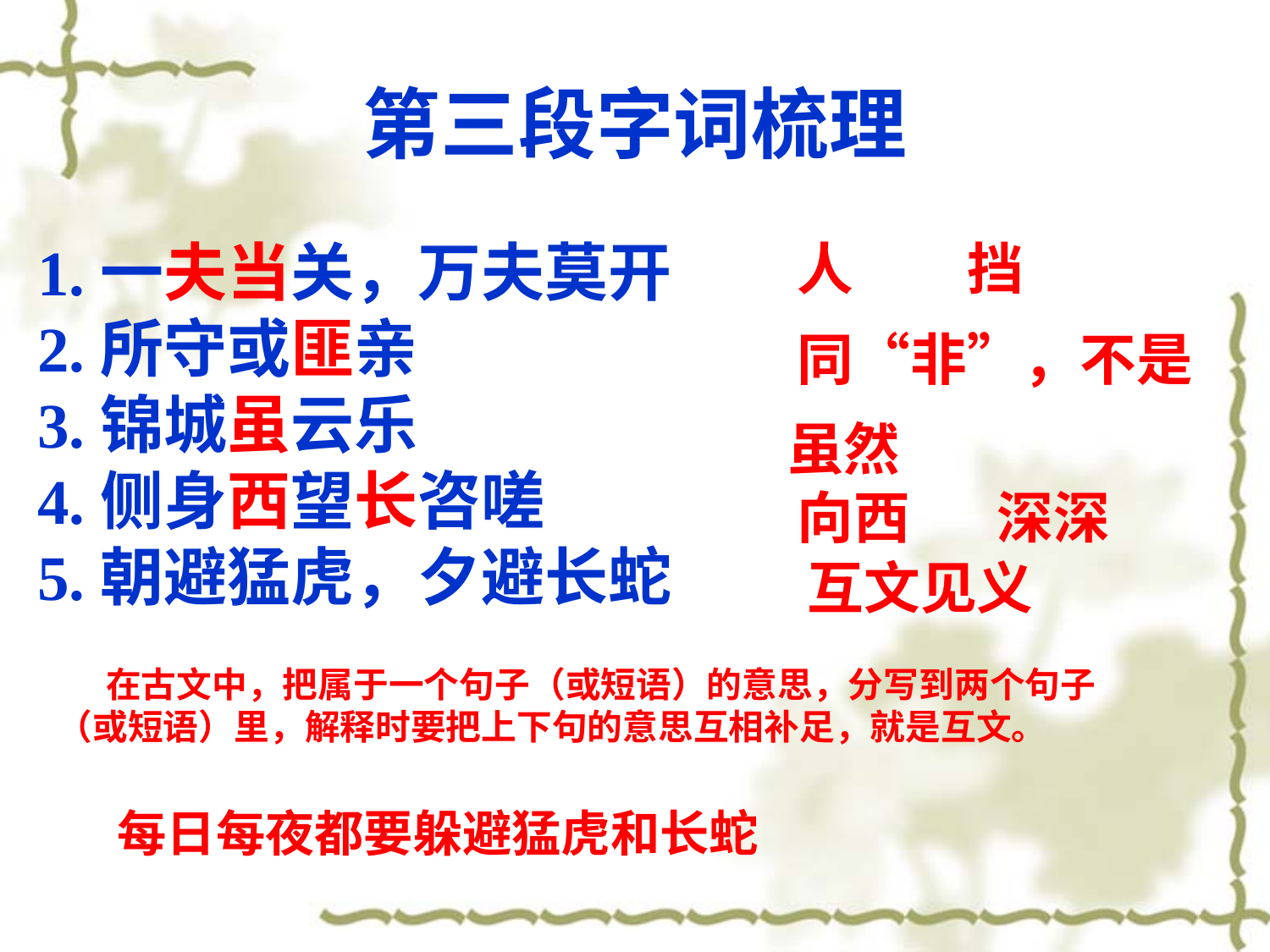

第三段字词梳理
1.一夫当关，万夫莫开
2.所守或匪亲
3.锦城虽云乐
4.侧身西望长咨嗟
5.朝避猛虎，夕避长蛇
人
挡
同“非”，不是
虽然
向西
深深
互文见义
     在古文中，把属于一个句子（或短语）的意思，分写到两个句子（或短语）里，解释时要把上下句的意思互相补足，就是互文。
每日每夜都要躲避猛虎和长蛇